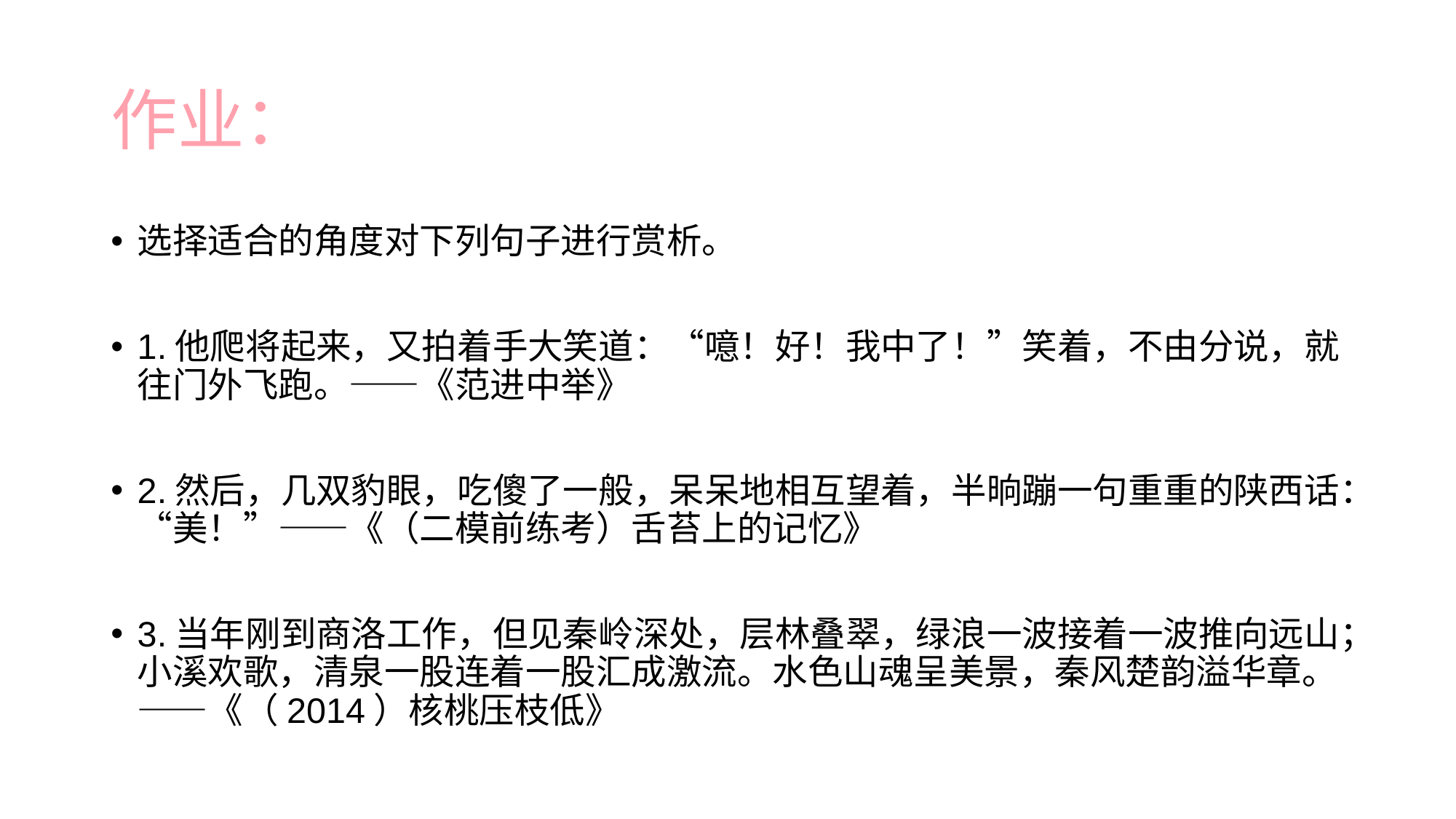

# 作业：
选择适合的角度对下列句子进行赏析。

1.他爬将起来，又拍着手大笑道：“噫！好！我中了！”笑着，不由分说，就往门外飞跑。——《范进中举》

2.然后，几双豹眼，吃傻了一般，呆呆地相互望着，半晌蹦一句重重的陕西话：“美！”——《（二模前练考）舌苔上的记忆》

3.当年刚到商洛工作，但见秦岭深处，层林叠翠，绿浪一波接着一波推向远山；小溪欢歌，清泉一股连着一股汇成激流。水色山魂呈美景，秦风楚韵溢华章。——《（2014）核桃压枝低》